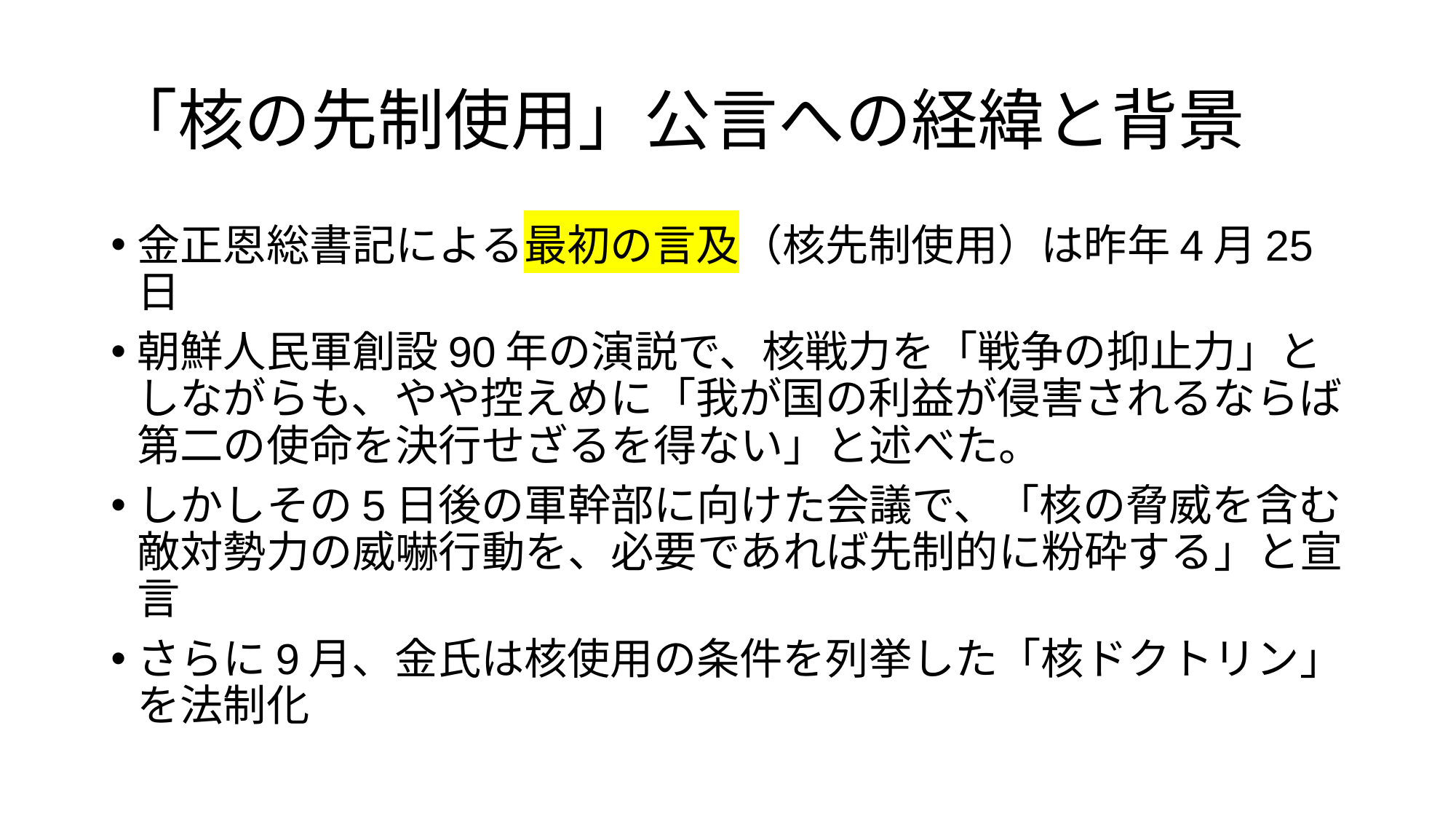

# 「核の先制使用」公言への経緯と背景
金正恩総書記による最初の言及（核先制使用）は昨年4月25日
朝鮮人民軍創設90年の演説で、核戦力を「戦争の抑止力」としながらも、やや控えめに「我が国の利益が侵害されるならば第二の使命を決行せざるを得ない」と述べた。
しかしその5日後の軍幹部に向けた会議で、「核の脅威を含む敵対勢力の威嚇行動を、必要であれば先制的に粉砕する」と宣言
さらに9月、金氏は核使用の条件を列挙した「核ドクトリン」を法制化